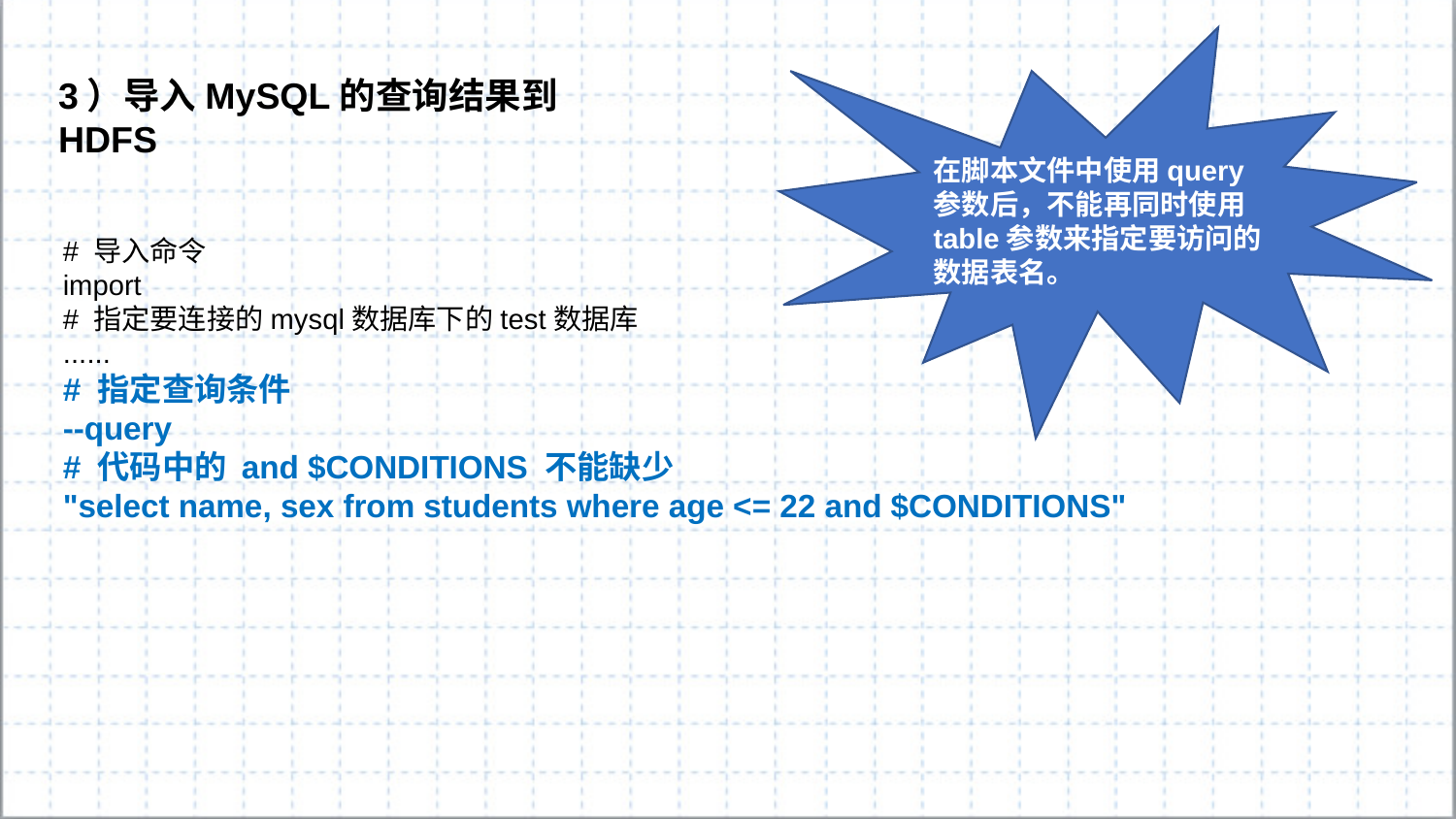

在脚本文件中使用query参数后，不能再同时使用table参数来指定要访问的数据表名。
3）导入MySQL的查询结果到HDFS
# 导入命令
import
# 指定要连接的mysql数据库下的test数据库
......
# 指定查询条件
--query
# 代码中的 and $CONDITIONS 不能缺少
"select name, sex from students where age <= 22 and $CONDITIONS"